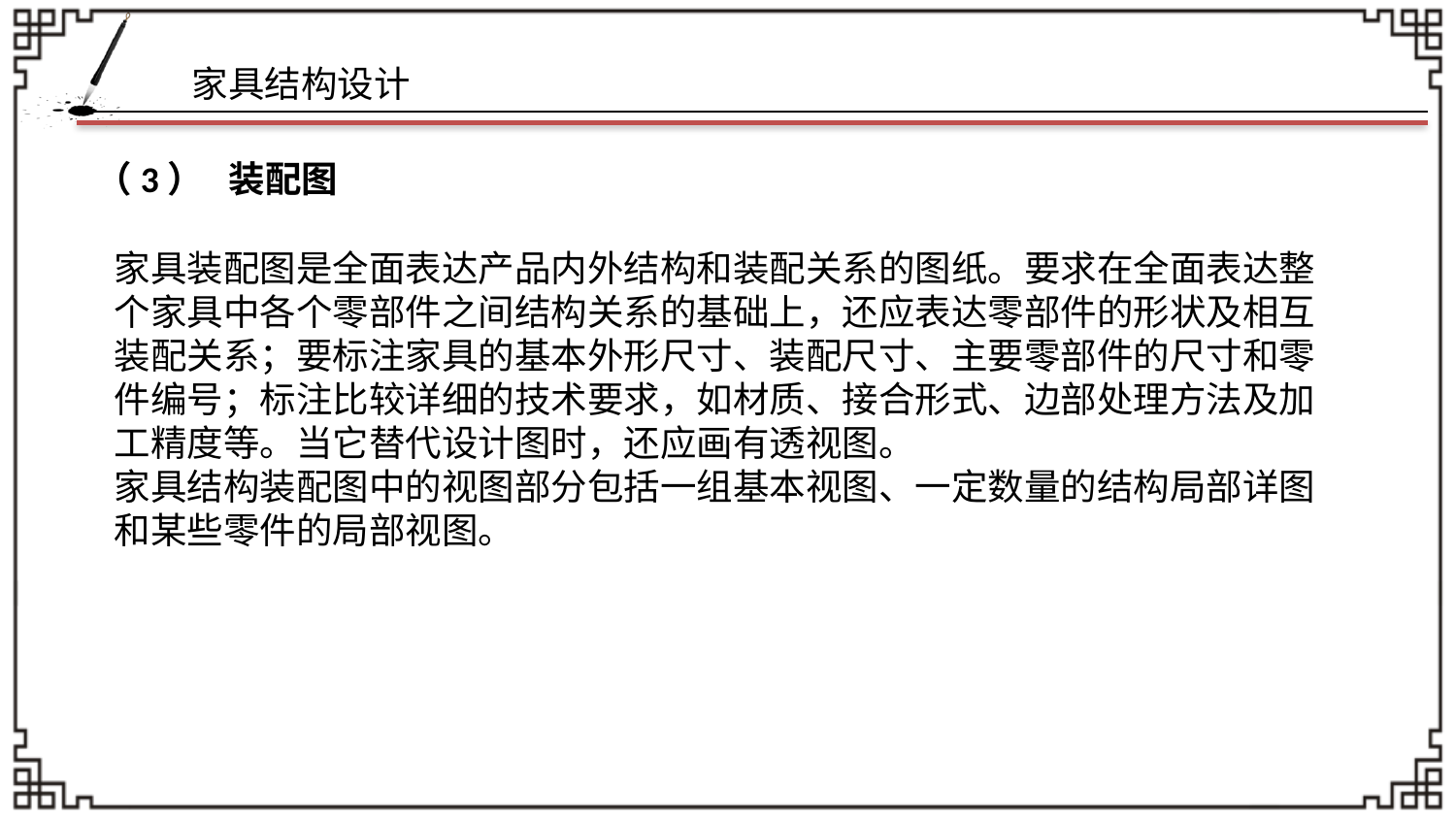

# （3）   装配图
家具装配图是全面表达产品内外结构和装配关系的图纸。要求在全面表达整个家具中各个零部件之间结构关系的基础上，还应表达零部件的形状及相互装配关系；要标注家具的基本外形尺寸、装配尺寸、主要零部件的尺寸和零件编号；标注比较详细的技术要求，如材质、接合形式、边部处理方法及加工精度等。当它替代设计图时，还应画有透视图。
家具结构装配图中的视图部分包括一组基本视图、一定数量的结构局部详图和某些零件的局部视图。